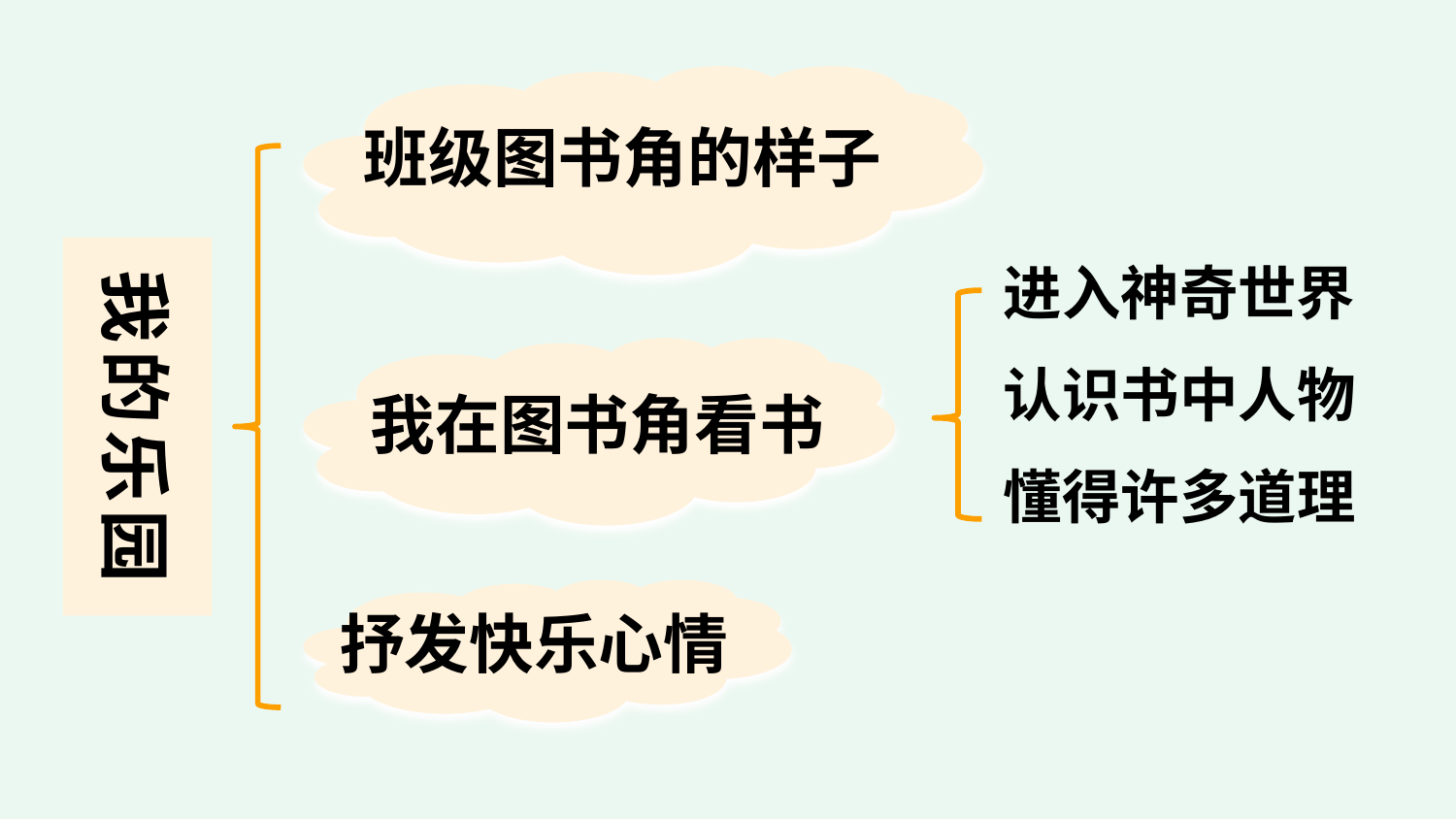

班级图书角的样子

我的乐园
进入神奇世界

我在图书角看书
认识书中人物
懂得许多道理

抒发快乐心情